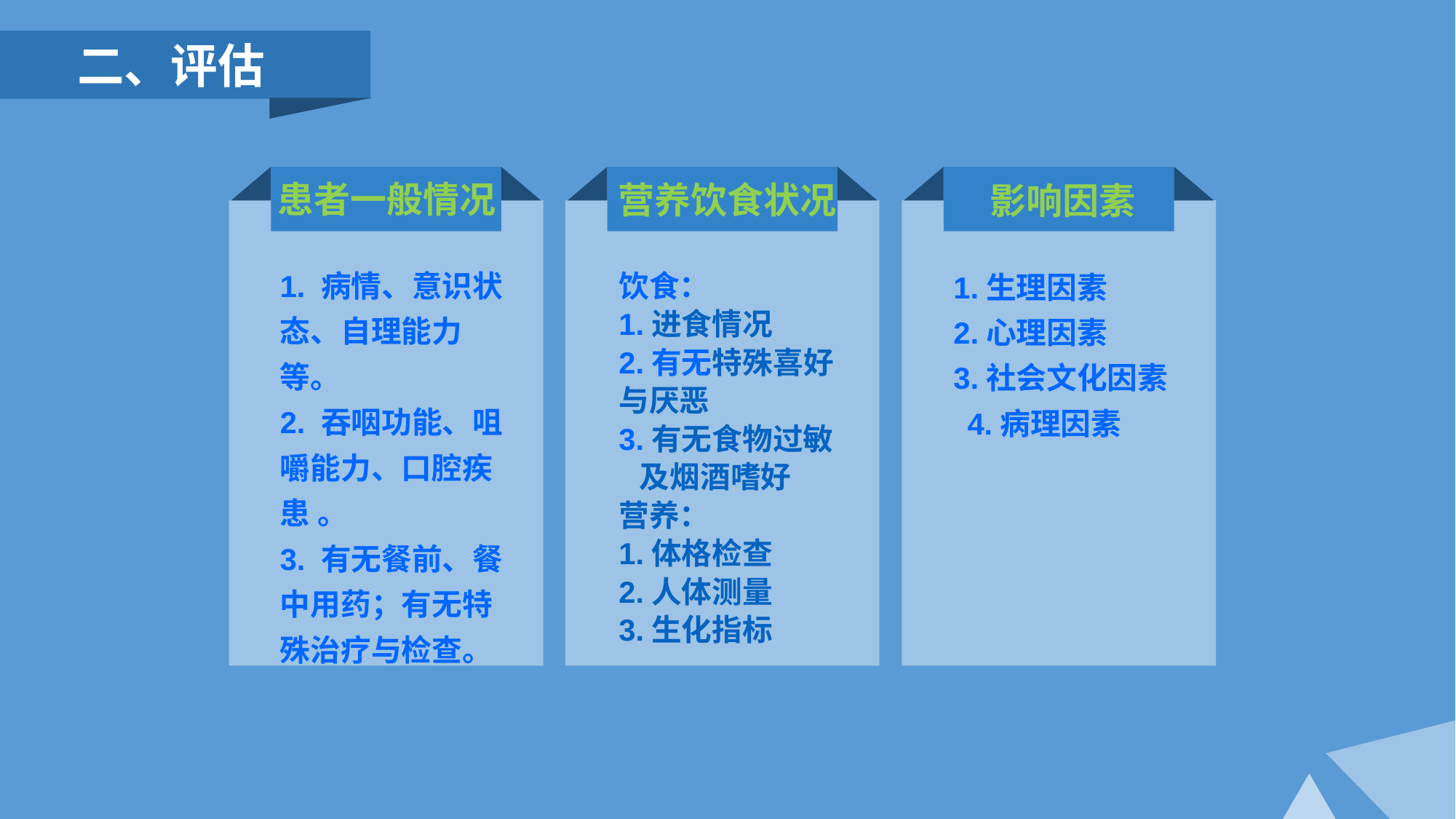

二、评估

患者一般情况

1. 病情、意识状态、自理能力等。
2. 吞咽功能、咀嚼能力、口腔疾患 。
3. 有无餐前、餐中用药；有无特殊治疗与检查。

营养饮食状况

饮食：
1.进食情况
2.有无特殊喜好与厌恶
3.有无食物过敏     及烟酒嗜好
营养：
1.体格检查
2.人体测量
3.生化指标

    影响因素

1.生理因素
2.心理因素
3.社会文化因素   4.病理因素